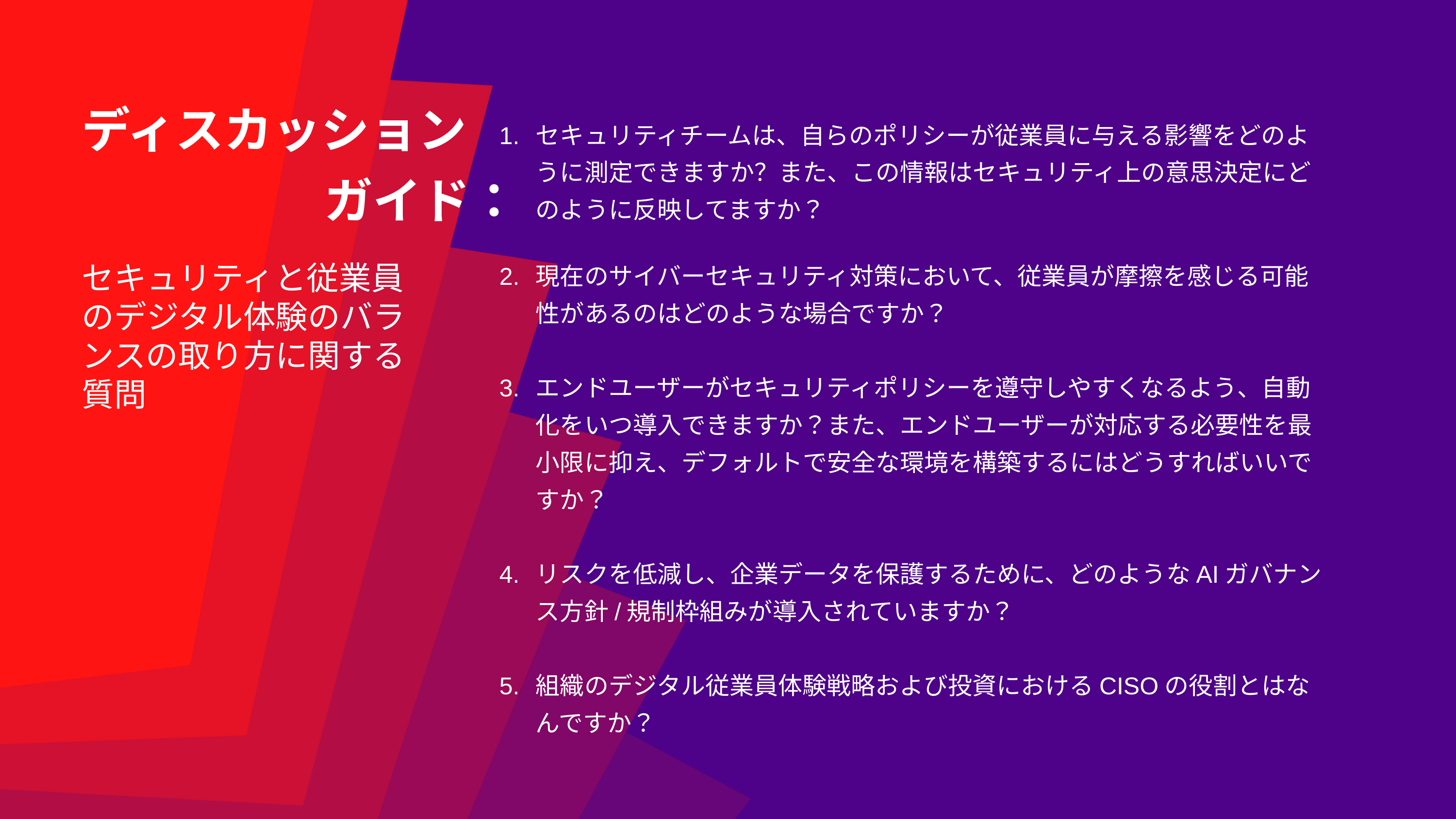

ディスカッション　　　　　　ガイド：
セキュリティチームは、自らのポリシーが従業員に与える影響をどのように測定できますか？また、この情報はセキュリティ上の意思決定にどのように反映してますか？
現在のサイバーセキュリティ対策において、従業員が摩擦を感じる可能性があるのはどのような場合ですか？
エンドユーザーがセキュリティポリシーを遵守しやすくなるよう、自動化をいつ導入できますか？また、エンドユーザーが対応する必要性を最小限に抑え、デフォルトで安全な環境を構築するにはどうすればいいですか？
リスクを低減し、企業データを保護するために、どのようなAIガバナンス方針/規制枠組みが導入されていますか？
組織のデジタル従業員体験戦略および投資におけるCISOの役割とはなんですか？
セキュリティと従業員のデジタル体験のバランスの取り方に関する質問